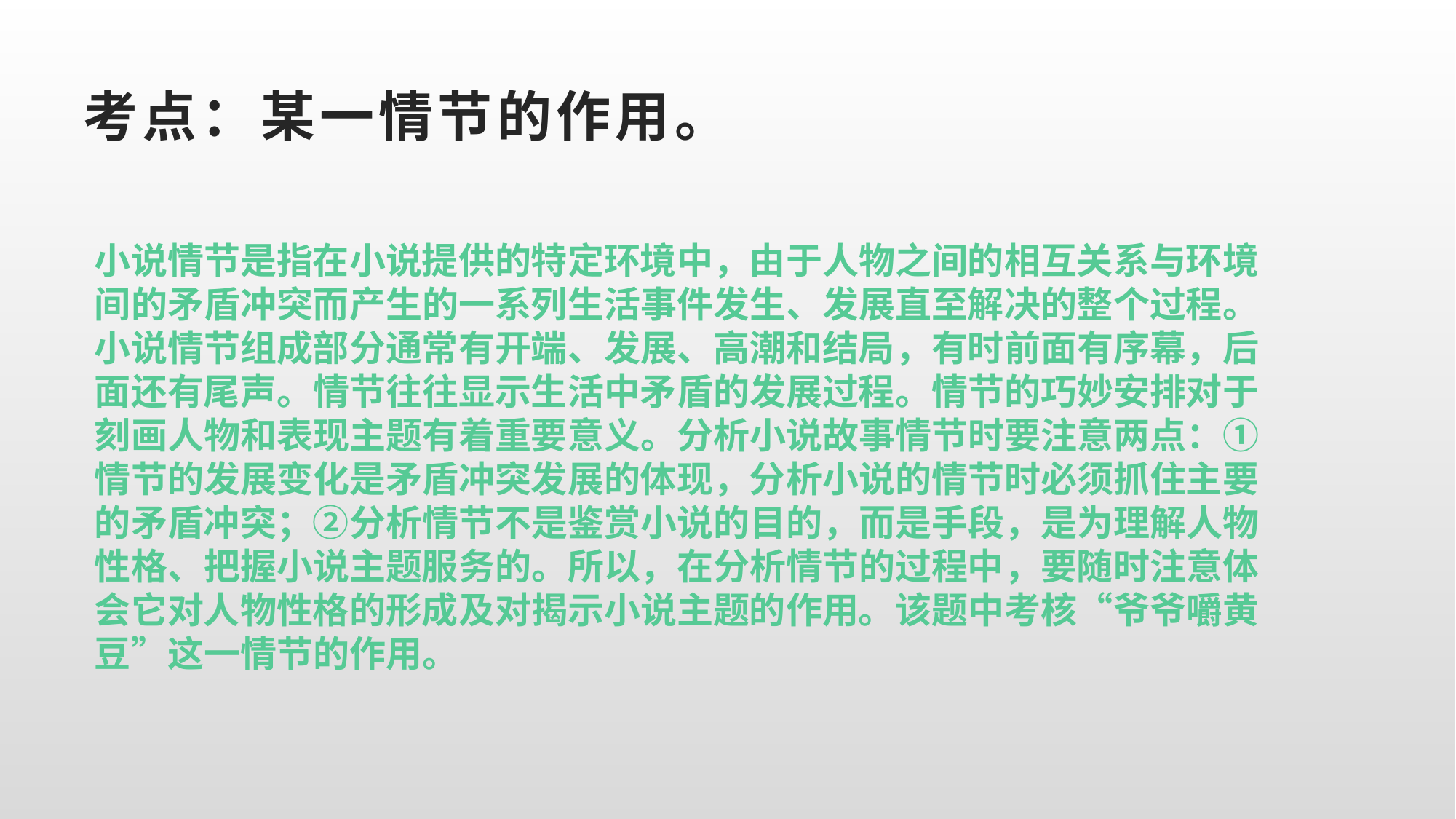

# 考点：某一情节的作用。
小说情节是指在小说提供的特定环境中，由于人物之间的相互关系与环境间的矛盾冲突而产生的一系列生活事件发生、发展直至解决的整个过程。小说情节组成部分通常有开端、发展、高潮和结局，有时前面有序幕，后面还有尾声。情节往往显示生活中矛盾的发展过程。情节的巧妙安排对于刻画人物和表现主题有着重要意义。分析小说故事情节时要注意两点：①情节的发展变化是矛盾冲突发展的体现，分析小说的情节时必须抓住主要的矛盾冲突；②分析情节不是鉴赏小说的目的，而是手段，是为理解人物性格、把握小说主题服务的。所以，在分析情节的过程中，要随时注意体会它对人物性格的形成及对揭示小说主题的作用。该题中考核“爷爷嚼黄豆”这一情节的作用。